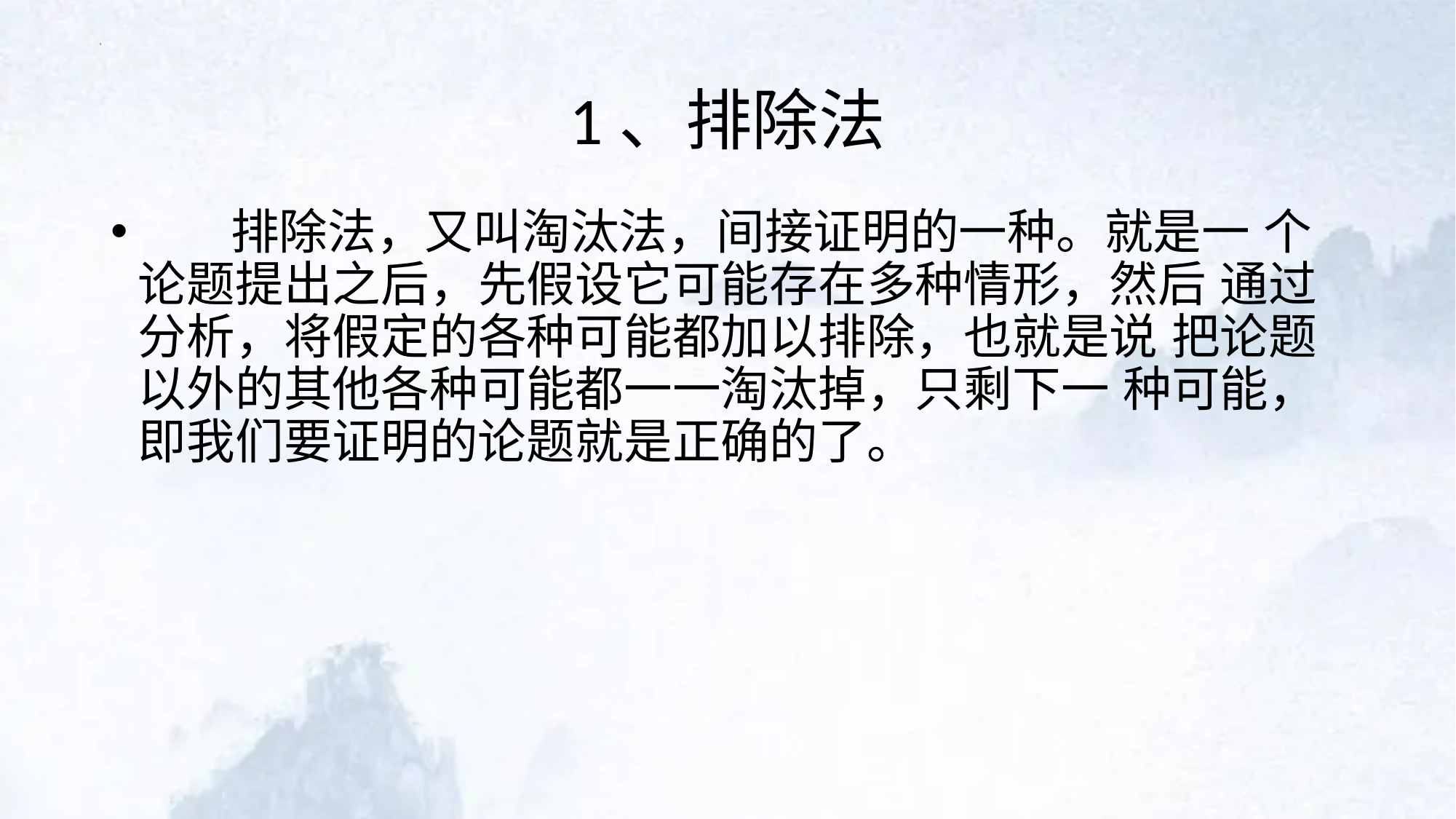

# 1、排除法
      排除法，又叫淘汰法，间接证明的一种。就是一 个论题提出之后，先假设它可能存在多种情形，然后 通过分析，将假定的各种可能都加以排除，也就是说 把论题以外的其他各种可能都一一淘汰掉，只剩下一 种可能，即我们要证明的论题就是正确的了。